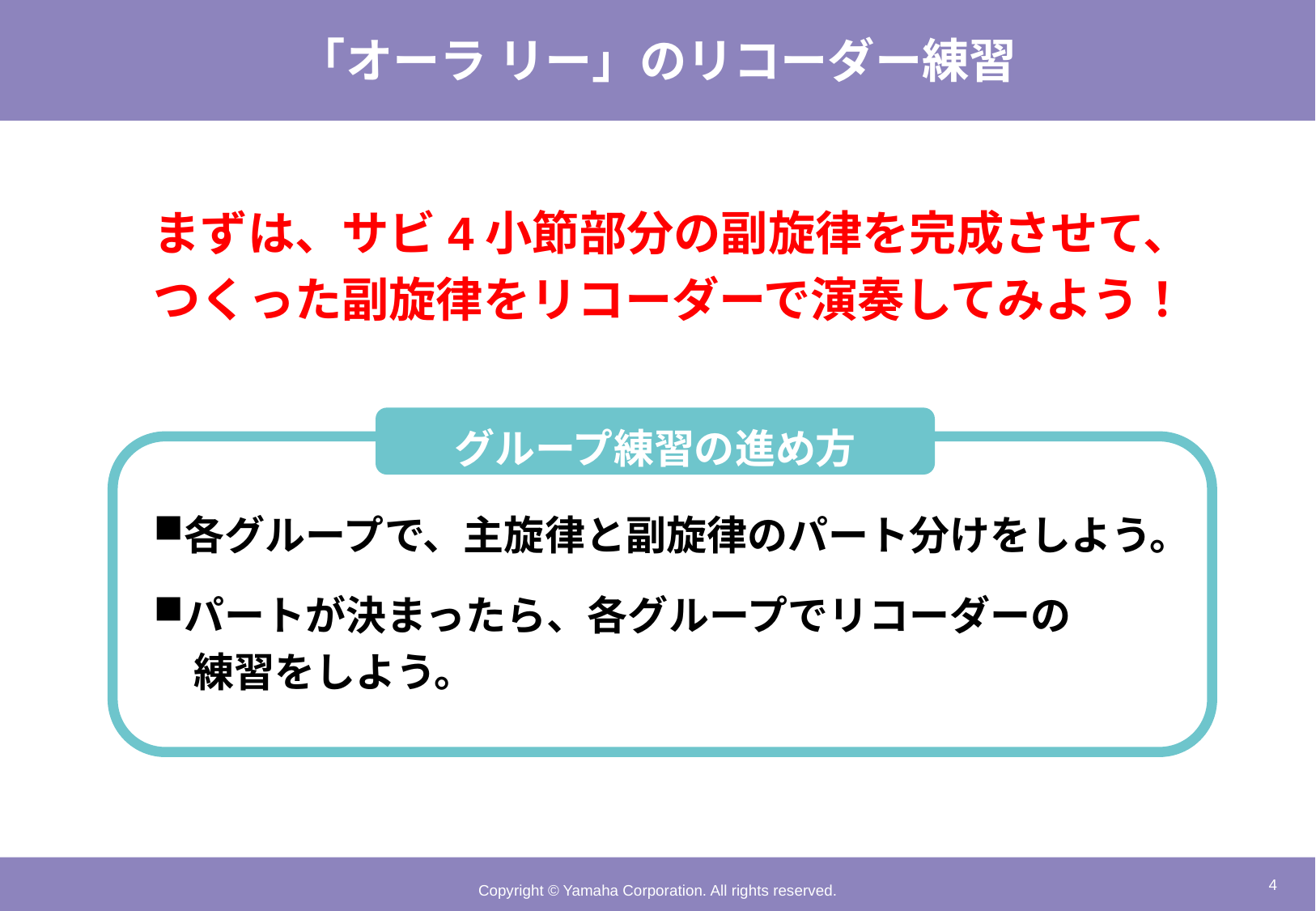

# 「オーラ リー」のリコーダー練習
まずは、サビ4小節部分の副旋律を完成させて、
つくった副旋律をリコーダーで演奏してみよう！

グループ練習の進め方

各グループで、主旋律と副旋律のパート分けをしよう。
パートが決まったら、各グループでリコーダーの
　練習をしよう。

4